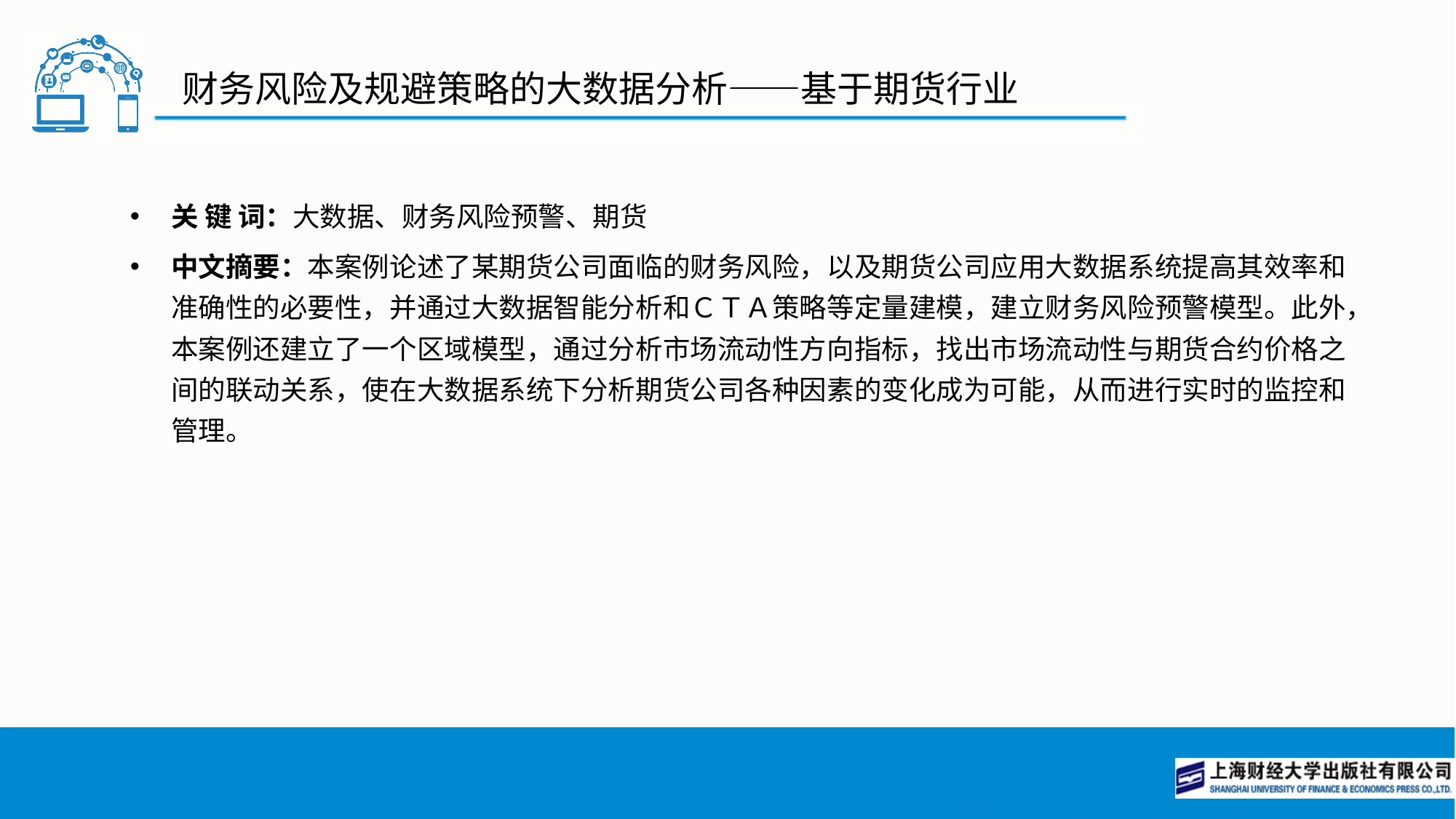

# 财务风险及规避策略的大数据分析——基于期货行业
关 键 词：大数据、财务风险预警、期货
中文摘要：本案例论述了某期货公司面临的财务风险，以及期货公司应用大数据系统提高其效率和准确性的必要性，并通过大数据智能分析和ＣＴＡ策略等定量建模，建立财务风险预警模型。此外，本案例还建立了一个区域模型，通过分析市场流动性方向指标，找出市场流动性与期货合约价格之间的联动关系，使在大数据系统下分析期货公司各种因素的变化成为可能，从而进行实时的监控和管理。